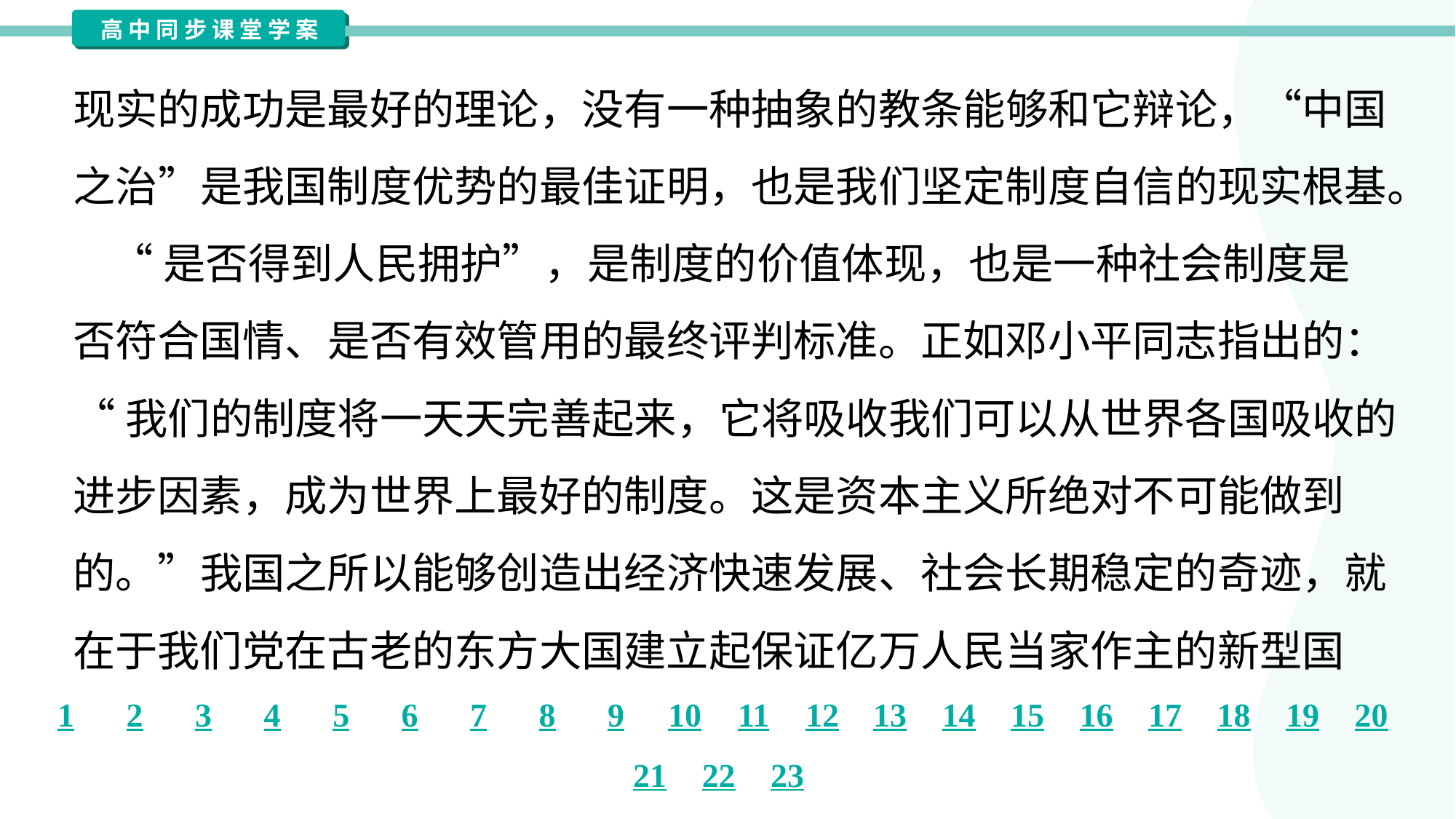

现实的成功是最好的理论，没有一种抽象的教条能够和它辩论，“中国
之治”是我国制度优势的最佳证明，也是我们坚定制度自信的现实根基。
    “是否得到人民拥护”，是制度的价值体现，也是一种社会制度是
否符合国情、是否有效管用的最终评判标准。正如邓小平同志指出的：
“我们的制度将一天天完善起来，它将吸收我们可以从世界各国吸收的
进步因素，成为世界上最好的制度。这是资本主义所绝对不可能做到
的。”我国之所以能够创造出经济快速发展、社会长期稳定的奇迹，就
在于我们党在古老的东方大国建立起保证亿万人民当家作主的新型国